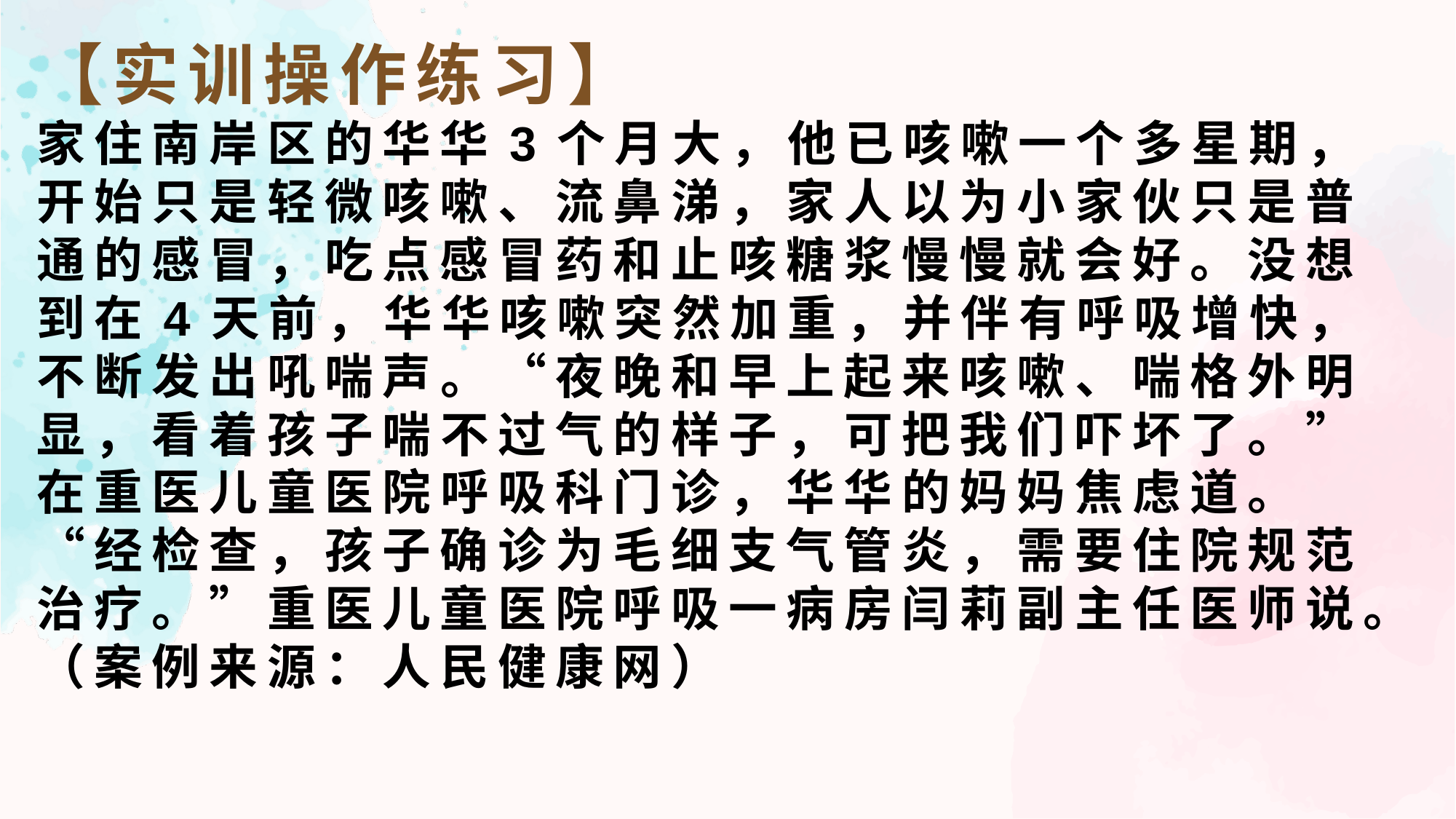

【实训操作练习】
家住南岸区的华华3个月大，他已咳嗽一个多星期，开始只是轻微咳嗽、流鼻涕，家人以为小家伙只是普通的感冒，吃点感冒药和止咳糖浆慢慢就会好。没想到在4天前，华华咳嗽突然加重，并伴有呼吸增快，不断发出吼喘声。“夜晚和早上起来咳嗽、喘格外明显，看着孩子喘不过气的样子，可把我们吓坏了。”在重医儿童医院呼吸科门诊，华华的妈妈焦虑道。“经检查，孩子确诊为毛细支气管炎，需要住院规范治疗。”重医儿童医院呼吸一病房闫莉副主任医师说。
（案例来源：人民健康网）